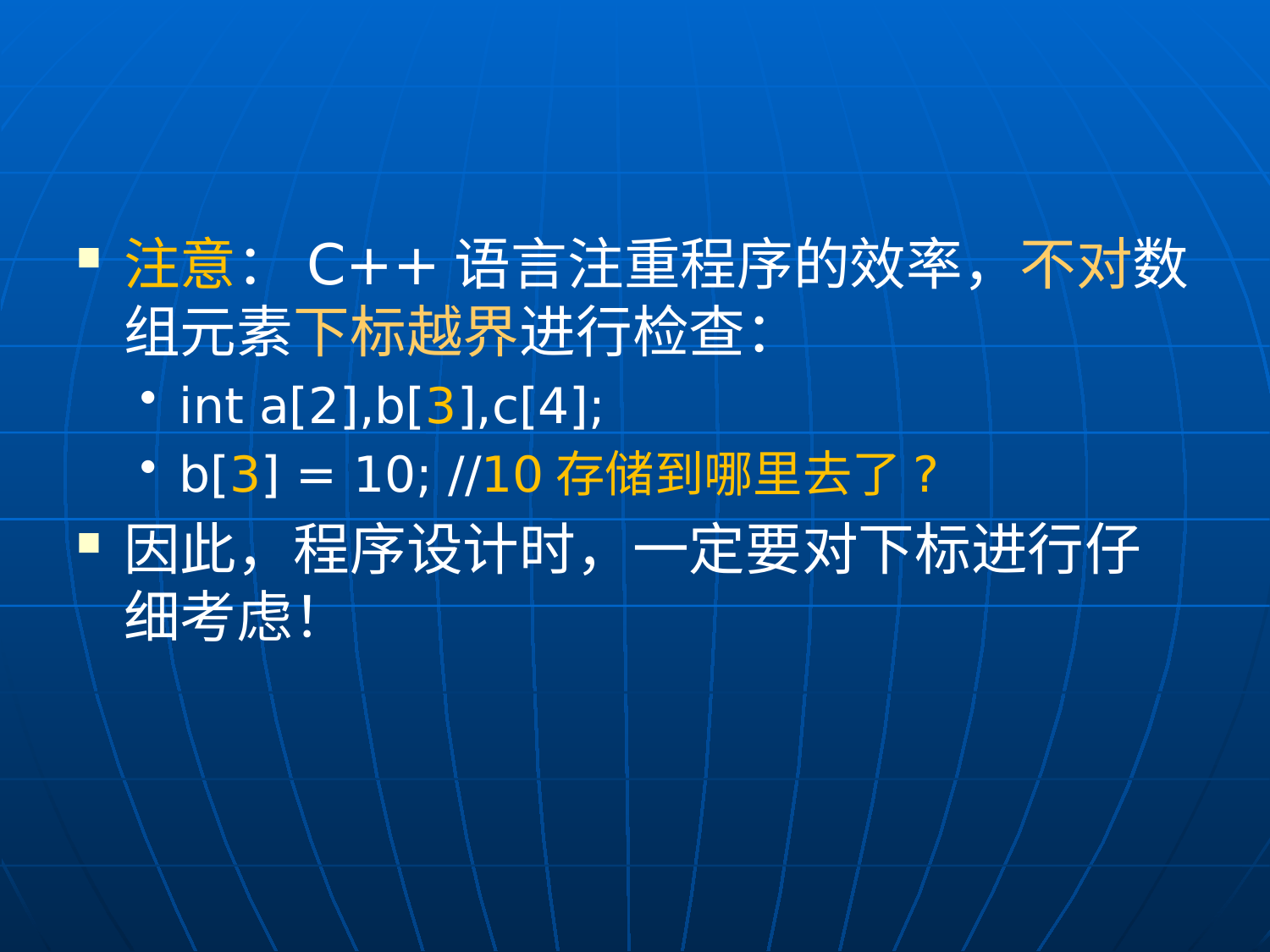

#
注意：C++语言注重程序的效率，不对数组元素下标越界进行检查：
int a[2],b[3],c[4];
b[3] = 10; //10存储到哪里去了?
因此，程序设计时，一定要对下标进行仔细考虑！